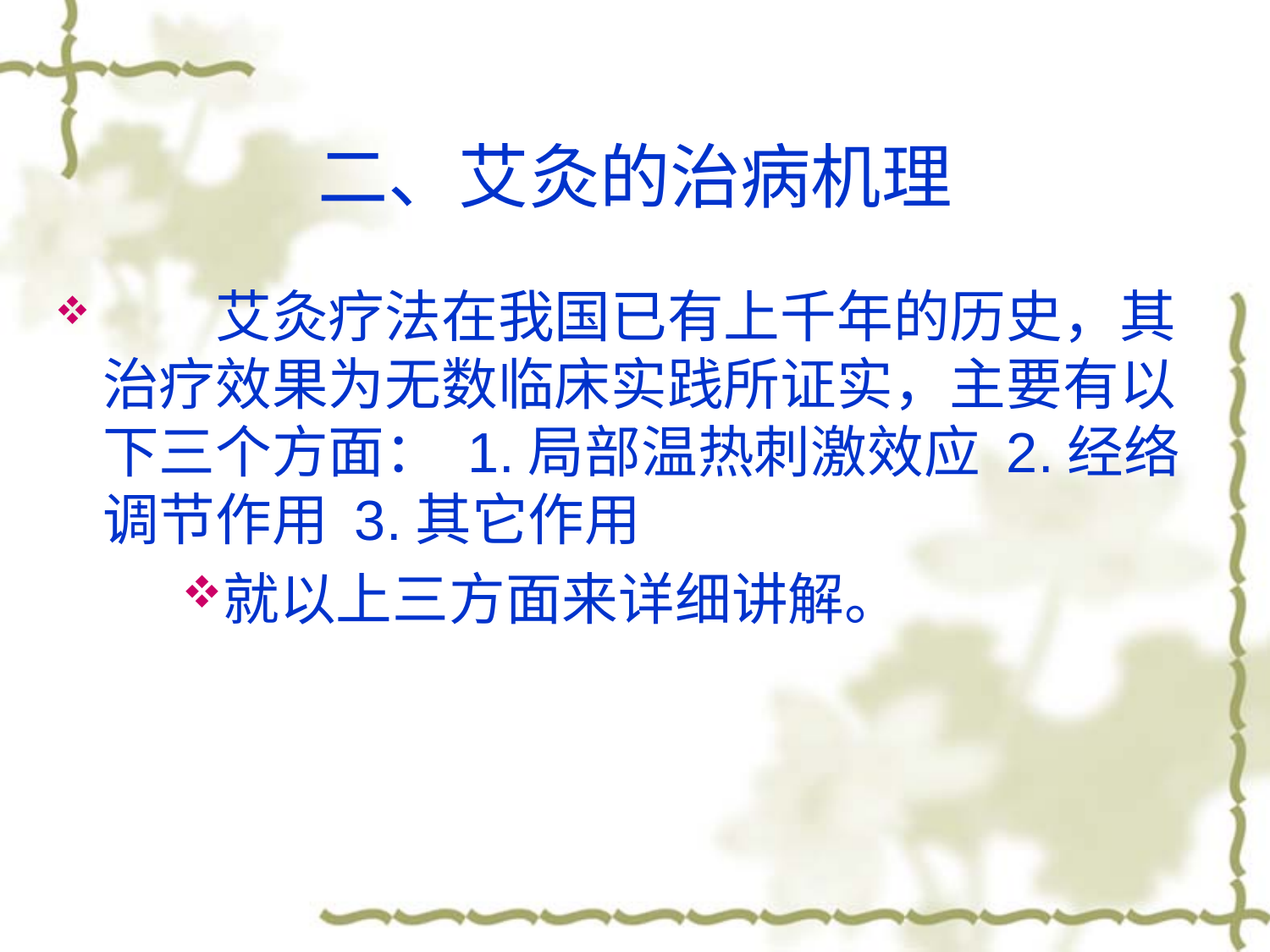

# 二、艾灸的治病机理
　　艾灸疗法在我国已有上千年的历史，其治疗效果为无数临床实践所证实，主要有以下三个方面： 1.局部温热刺激效应 2.经络调节作用 3.其它作用
就以上三方面来详细讲解。